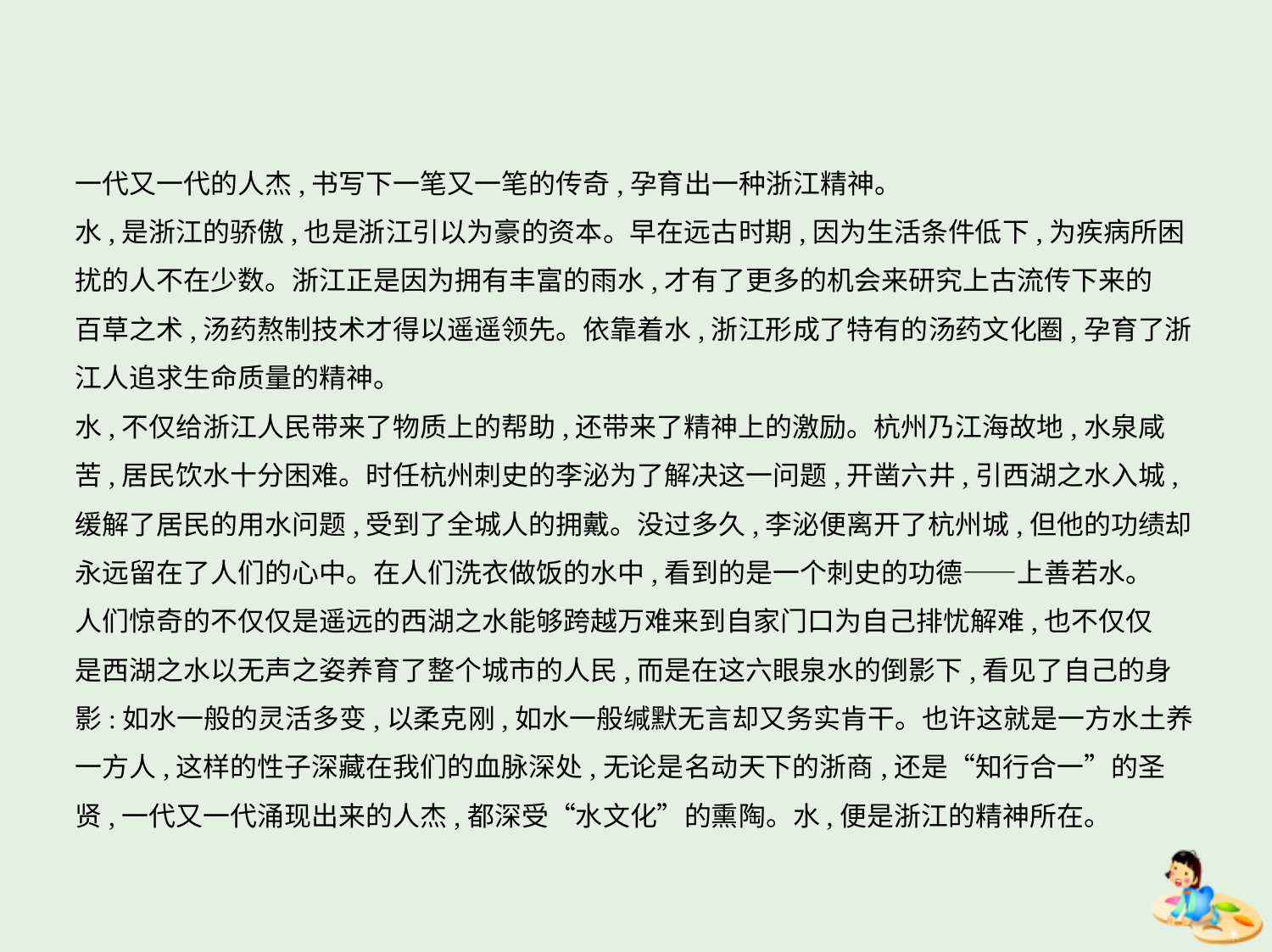

一代又一代的人杰,书写下一笔又一笔的传奇,孕育出一种浙江精神。
水,是浙江的骄傲,也是浙江引以为豪的资本。早在远古时期,因为生活条件低下,为疾病所困
扰的人不在少数。浙江正是因为拥有丰富的雨水,才有了更多的机会来研究上古流传下来的
百草之术,汤药熬制技术才得以遥遥领先。依靠着水,浙江形成了特有的汤药文化圈,孕育了浙
江人追求生命质量的精神。
水,不仅给浙江人民带来了物质上的帮助,还带来了精神上的激励。杭州乃江海故地,水泉咸
苦,居民饮水十分困难。时任杭州刺史的李泌为了解决这一问题,开凿六井,引西湖之水入城,
缓解了居民的用水问题,受到了全城人的拥戴。没过多久,李泌便离开了杭州城,但他的功绩却
永远留在了人们的心中。在人们洗衣做饭的水中,看到的是一个刺史的功德——上善若水。
人们惊奇的不仅仅是遥远的西湖之水能够跨越万难来到自家门口为自己排忧解难,也不仅仅
是西湖之水以无声之姿养育了整个城市的人民,而是在这六眼泉水的倒影下,看见了自己的身
影:如水一般的灵活多变,以柔克刚,如水一般缄默无言却又务实肯干。也许这就是一方水土养
一方人,这样的性子深藏在我们的血脉深处,无论是名动天下的浙商,还是“知行合一”的圣
贤,一代又一代涌现出来的人杰,都深受“水文化”的熏陶。水,便是浙江的精神所在。